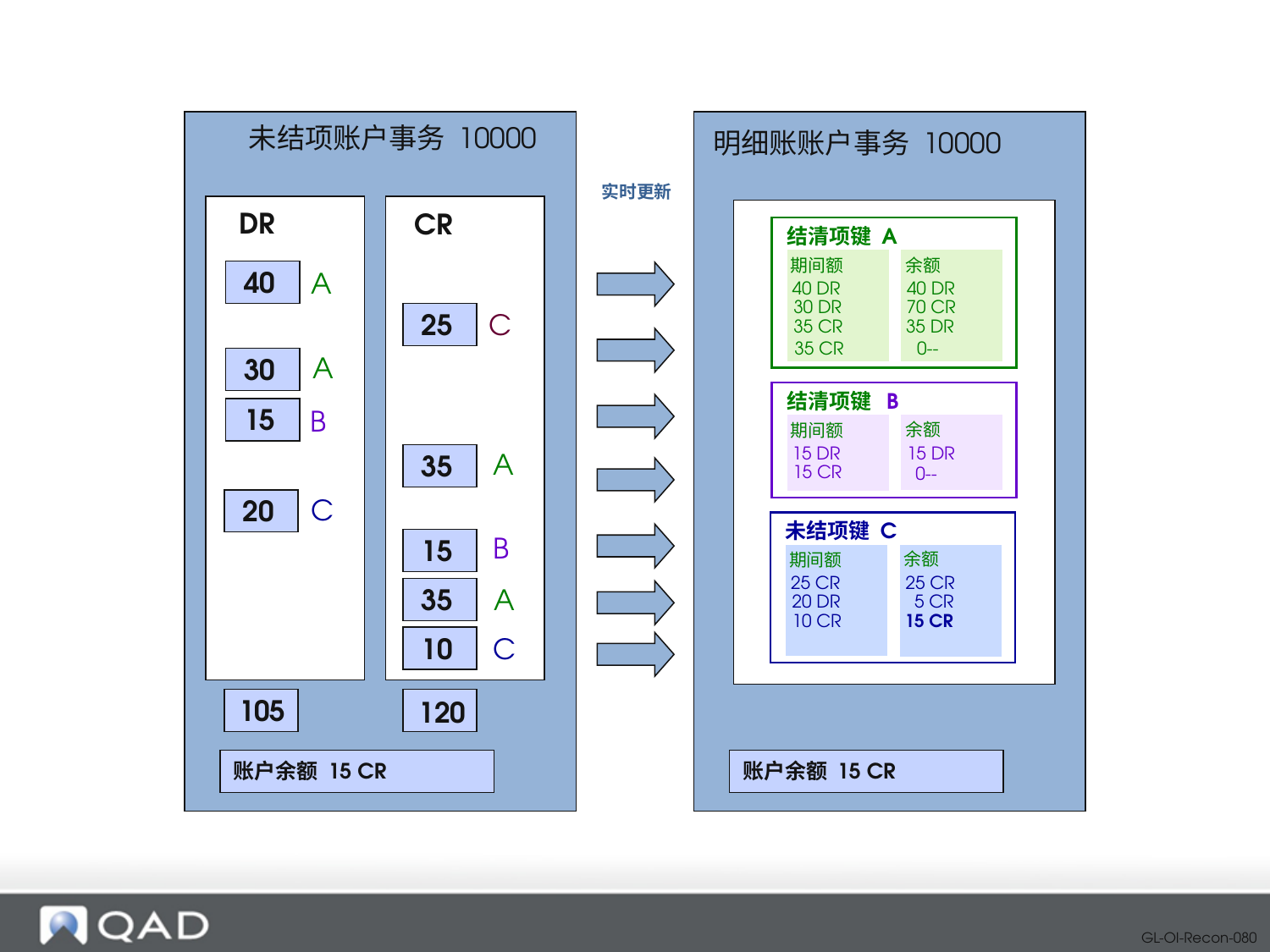

未结项账户事务 10000
明细账账户事务 10000
实时更新

DR
CR
结清项键 A

期间额
余额

40

A
40 DR
40 DR
30 DR
70 CR

25
C
35 CR
35 DR

35 CR
0--

30
A
结清项键  B

15
B

余额
期间额
15 DR
15 DR

35
A

15 CR
0--

20
C
未结项键 C

15
B

余额
期间额
25 CR
25 CR

35

A
20 DR
5 CR
10 CR
15 CR

10
C

105
120

账户余额 15 CR

账户余额 15 CR
GL-OI-Recon-080